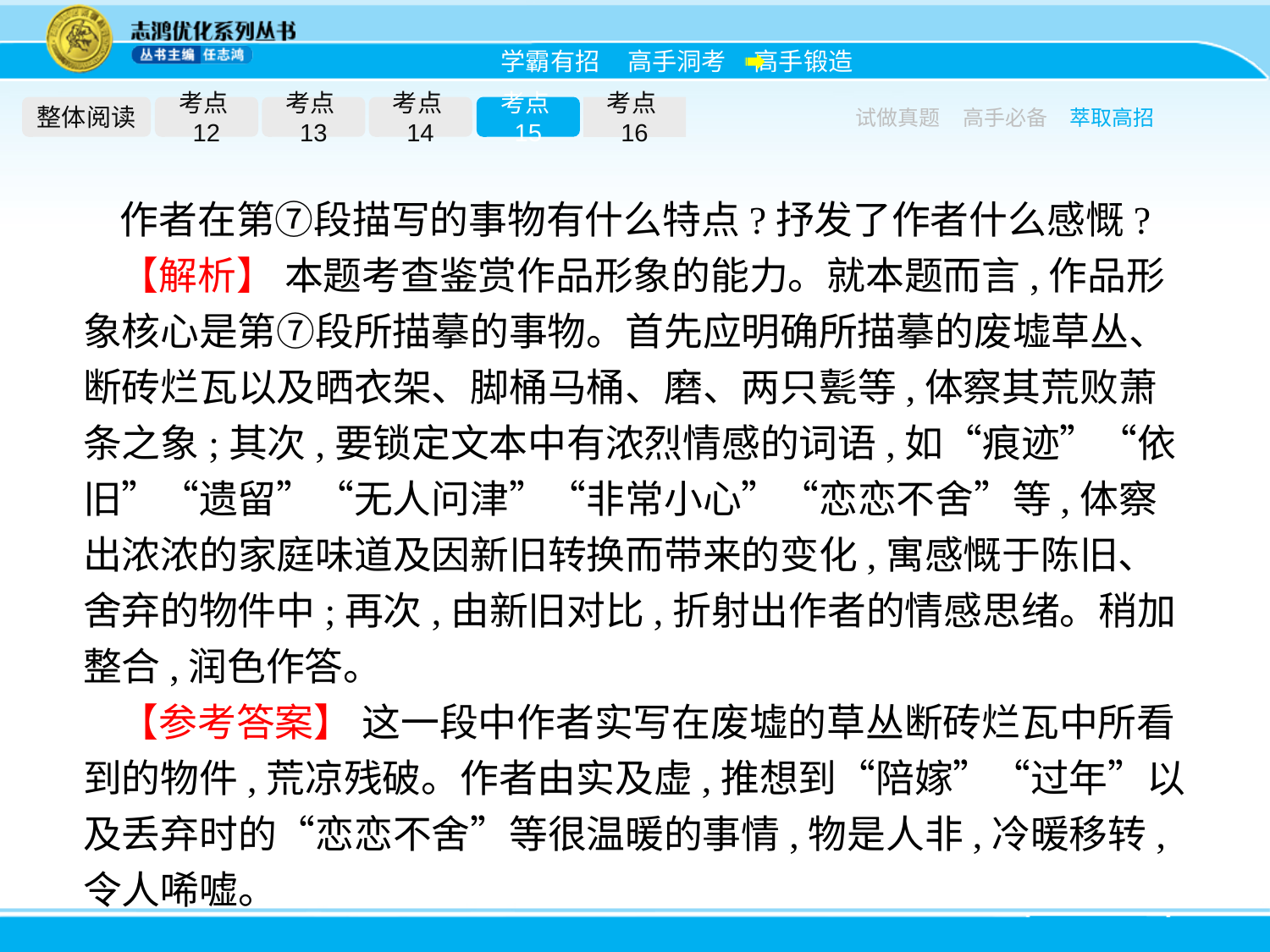

整体阅读
考点12
考点13
考点14
考点15
考点16
试做真题
高手必备
萃取高招
作者在第⑦段描写的事物有什么特点?抒发了作者什么感慨?
【解析】 本题考查鉴赏作品形象的能力。就本题而言,作品形象核心是第⑦段所描摹的事物。首先应明确所描摹的废墟草丛、断砖烂瓦以及晒衣架、脚桶马桶、磨、两只甏等,体察其荒败萧条之象;其次,要锁定文本中有浓烈情感的词语,如“痕迹”“依旧”“遗留”“无人问津”“非常小心”“恋恋不舍”等,体察出浓浓的家庭味道及因新旧转换而带来的变化,寓感慨于陈旧、舍弃的物件中;再次,由新旧对比,折射出作者的情感思绪。稍加整合,润色作答。
【参考答案】 这一段中作者实写在废墟的草丛断砖烂瓦中所看到的物件,荒凉残破。作者由实及虚,推想到“陪嫁”“过年”以及丢弃时的“恋恋不舍”等很温暖的事情,物是人非,冷暖移转,令人唏嘘。